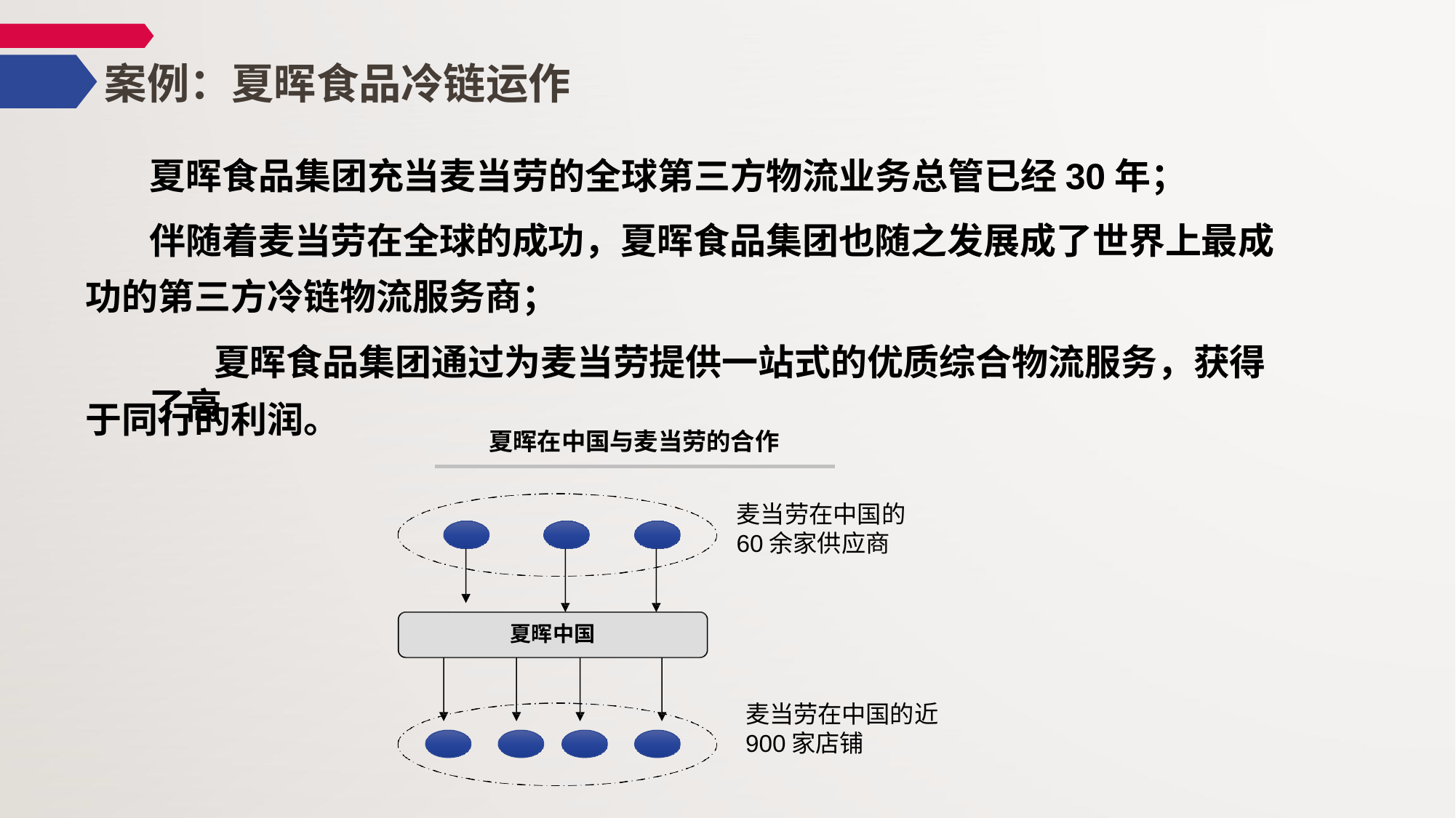

# 案例：夏晖食品冷链运作
夏晖食品集团充当麦当劳的全球第三方物流业务总管已经30年；
伴随着麦当劳在全球的成功，夏晖食品集团也随之发展成了世界上最成 功的第三方冷链物流服务商；
夏晖食品集团通过为麦当劳提供一站式的优质综合物流服务，获得了高
于同行的利润。
夏晖在中国与麦当劳的合作

麦当劳在中国的
60余家供应商

夏晖中国

麦当劳在中国的近
900家店铺